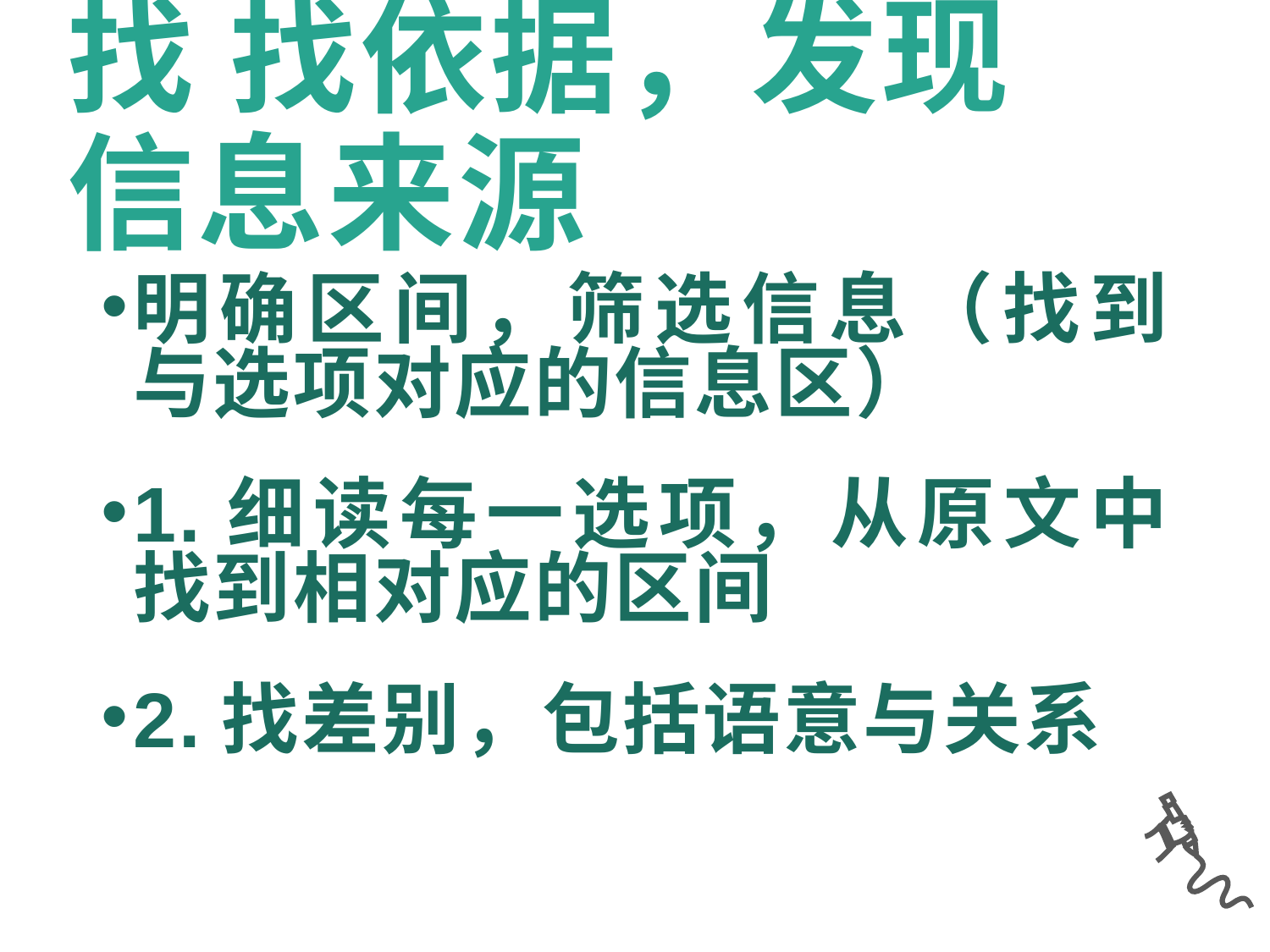

找 找依据，发现信息来源
明确区间，筛选信息（找到与选项对应的信息区）
1.细读每一选项，从原文中找到相对应的区间
2.找差别，包括语意与关系